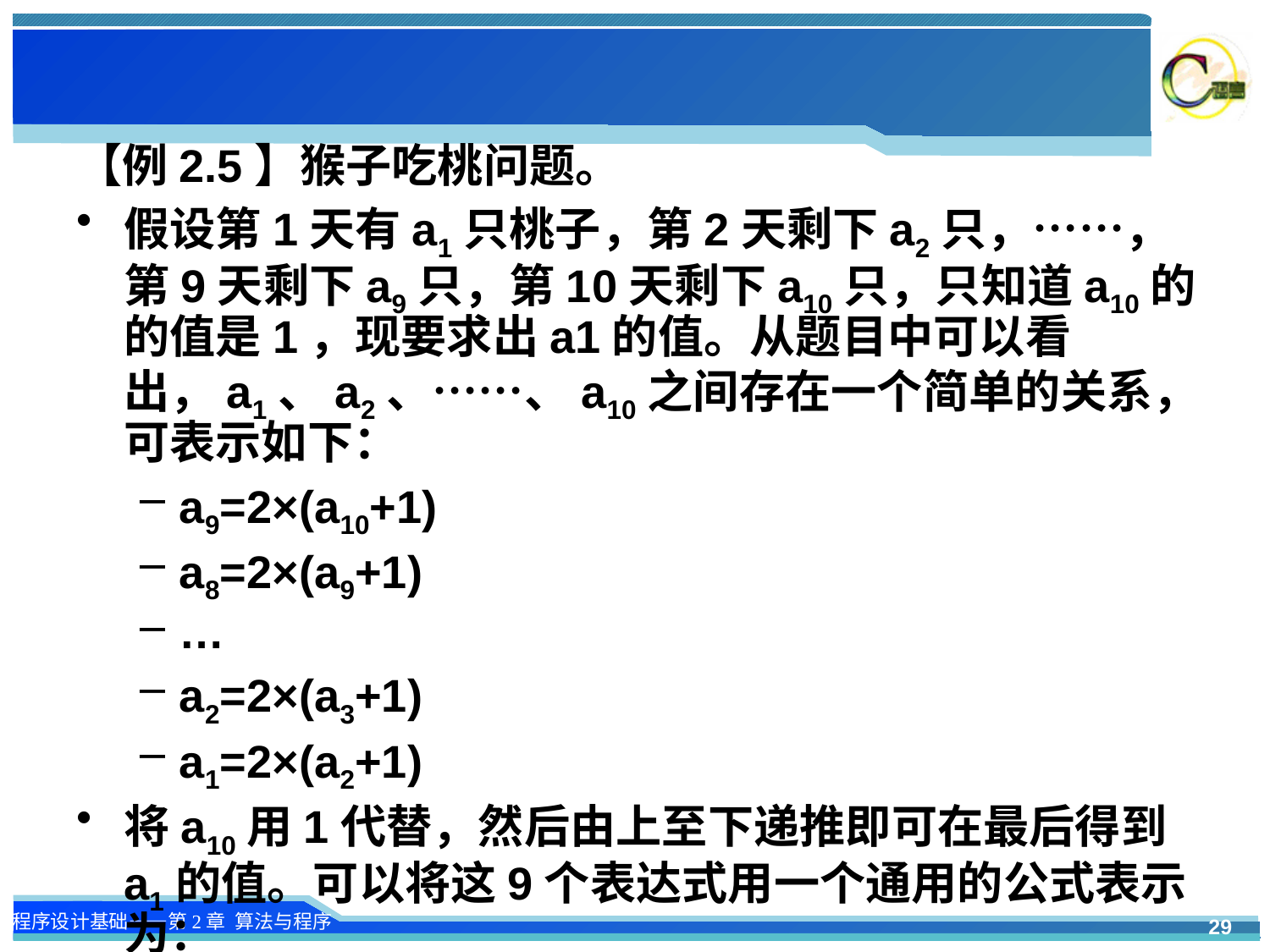

#
【例2.5】猴子吃桃问题。
假设第1天有a1只桃子，第2天剩下a2只，……，第9天剩下a9只，第10天剩下a10只，只知道a10的的值是1，现要求出a1的值。从题目中可以看出，a1、a2、……、a10之间存在一个简单的关系，可表示如下：
a9=2×(a10+1)
a8=2×(a9+1)
…
a2=2×(a3+1)
a1=2×(a2+1)
将a10用1代替，然后由上至下递推即可在最后得到a1的值。可以将这9个表达式用一个通用的公式表示为：
ai=2×(ai+1+1)    i=9,8,7,6,...,1
29